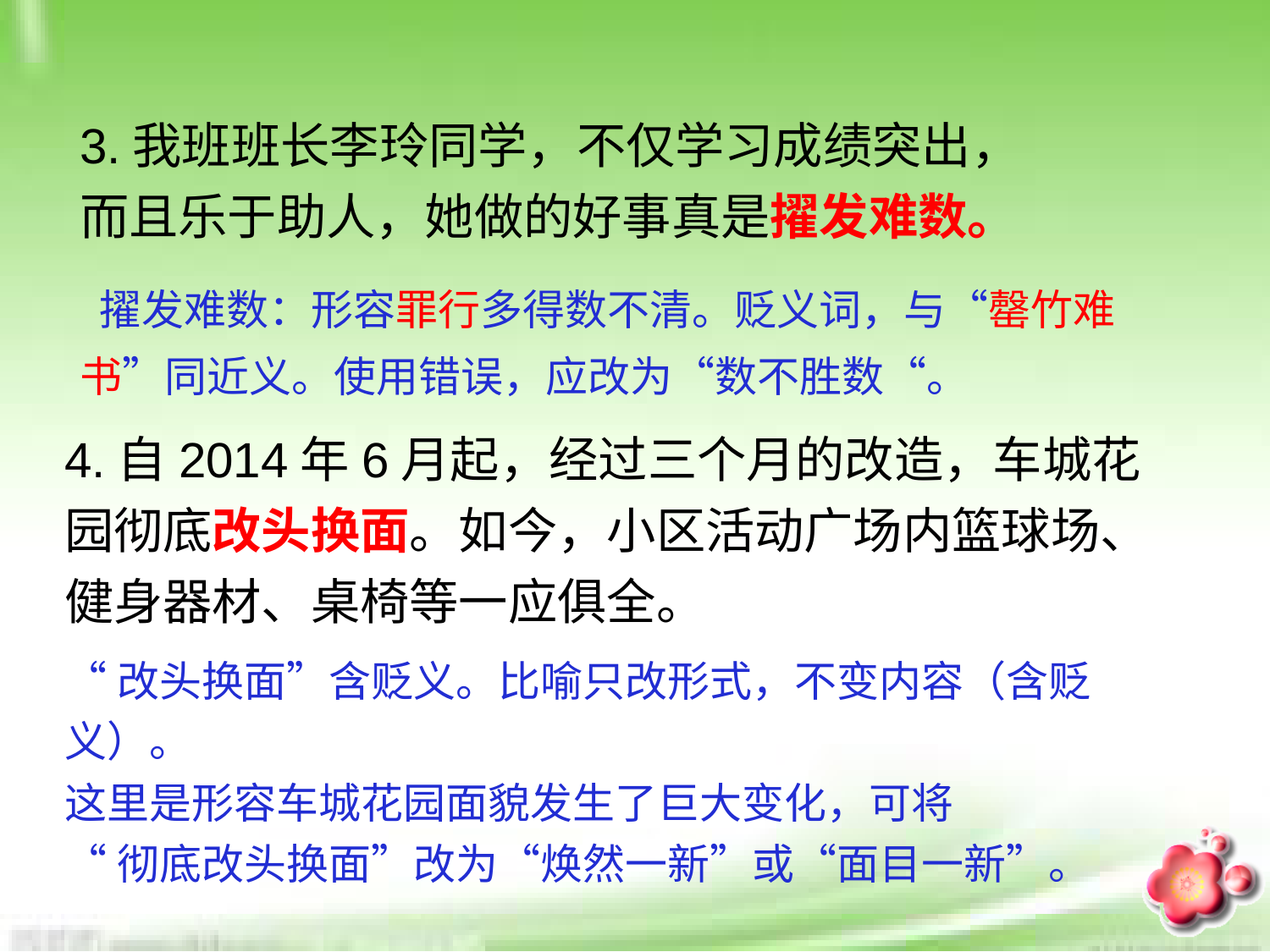

3.我班班长李玲同学，不仅学习成绩突出，而且乐于助人，她做的好事真是擢发难数。
 擢发难数：形容罪行多得数不清。贬义词，与“罄竹难书”同近义。使用错误，应改为“数不胜数“。

4.自2014年6月起，经过三个月的改造，车城花园彻底改头换面。如今，小区活动广场内篮球场、健身器材、桌椅等一应俱全。
“改头换面”含贬义。比喻只改形式，不变内容（含贬义）。
这里是形容车城花园面貌发生了巨大变化，可将
“彻底改头换面”改为“焕然一新”或“面目一新”。